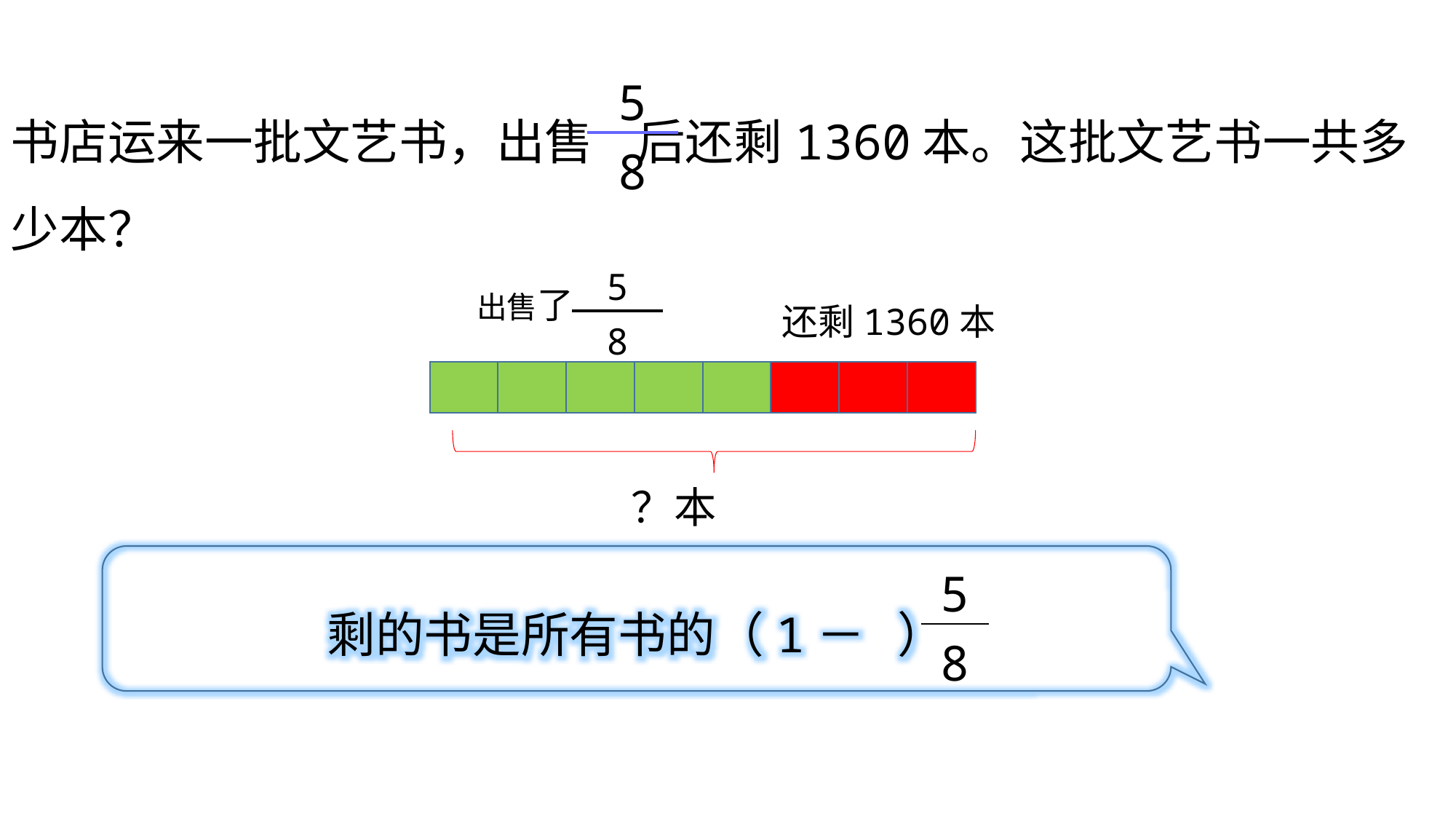

| 5 |
| --- |
| 8 |
书店运来一批文艺书，出售    后还剩1360本。这批文艺书一共多少本？

| 5 |
| --- |
| 8 |
出售了
还剩1360本

？本
剩的书是所有书的（1－   ）
| 5 |
| --- |
| 8 |